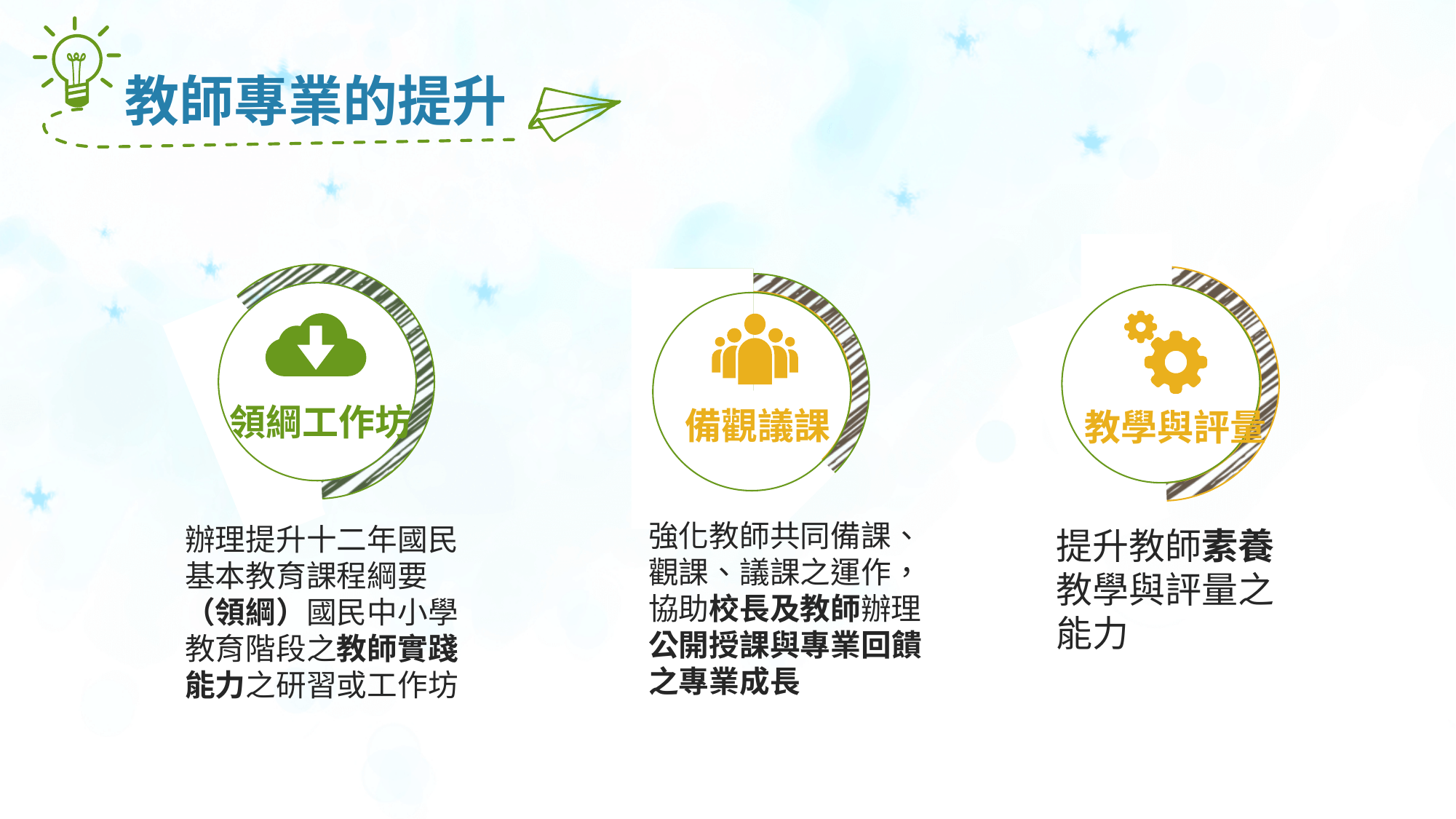

教師專業的提升

領綱工作坊
備觀議課
教學與評量
強化教師共同備課、觀課、議課之運作，協助校長及教師辦理公開授課與專業回饋之專業成長
辦理提升十二年國民基本教育課程綱要（領綱）國民中小學教育階段之教師實踐能力之研習或工作坊
提升教師素養教學與評量之能力